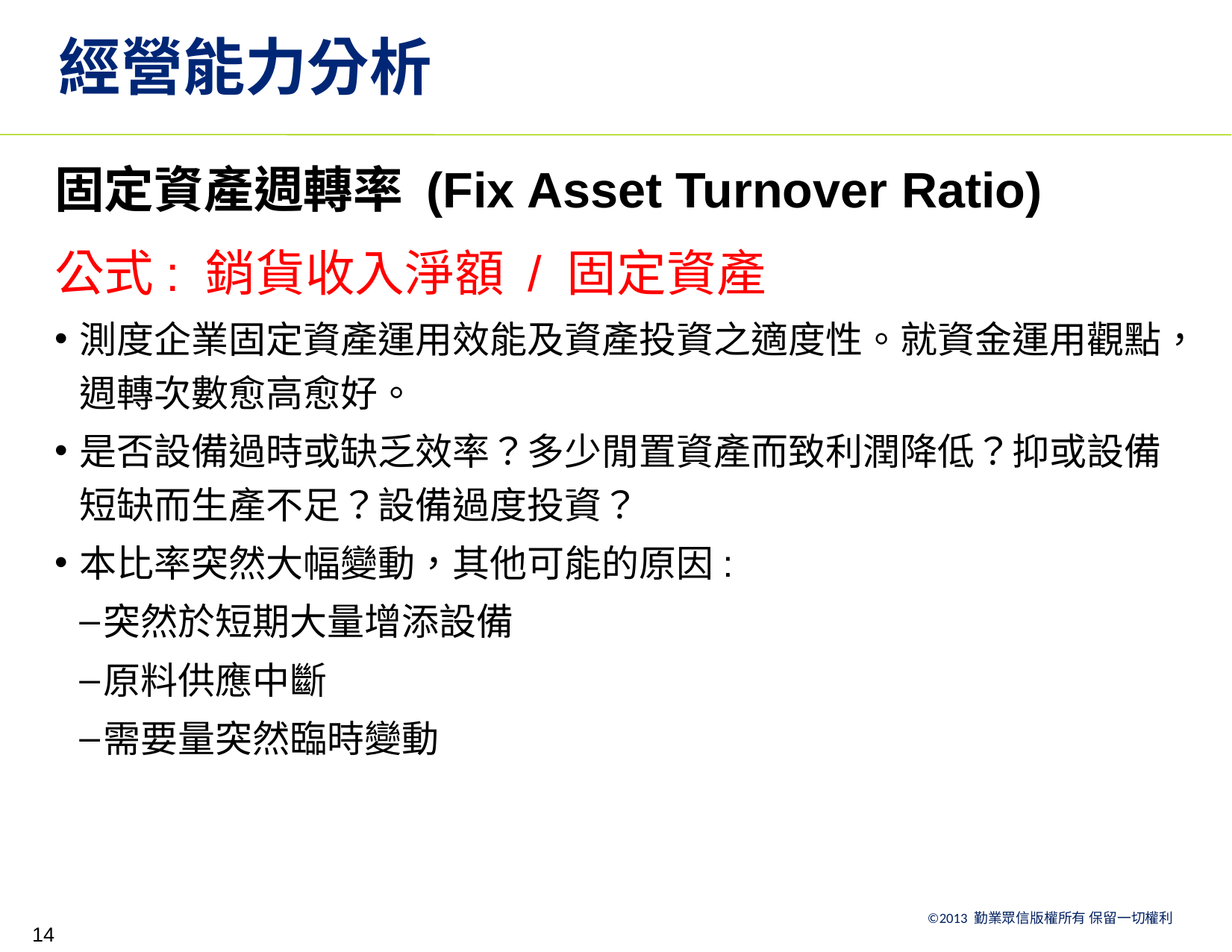

# 經營能力分析
固定資產週轉率 (Fix Asset Turnover Ratio)
公式: 銷貨收入淨額 / 固定資產
測度企業固定資產運用效能及資產投資之適度性。就資金運用觀點，週轉次數愈高愈好。
是否設備過時或缺乏效率？多少閒置資產而致利潤降低？抑或設備短缺而生產不足？設備過度投資？
本比率突然大幅變動，其他可能的原因:
突然於短期大量增添設備
原料供應中斷
需要量突然臨時變動
14